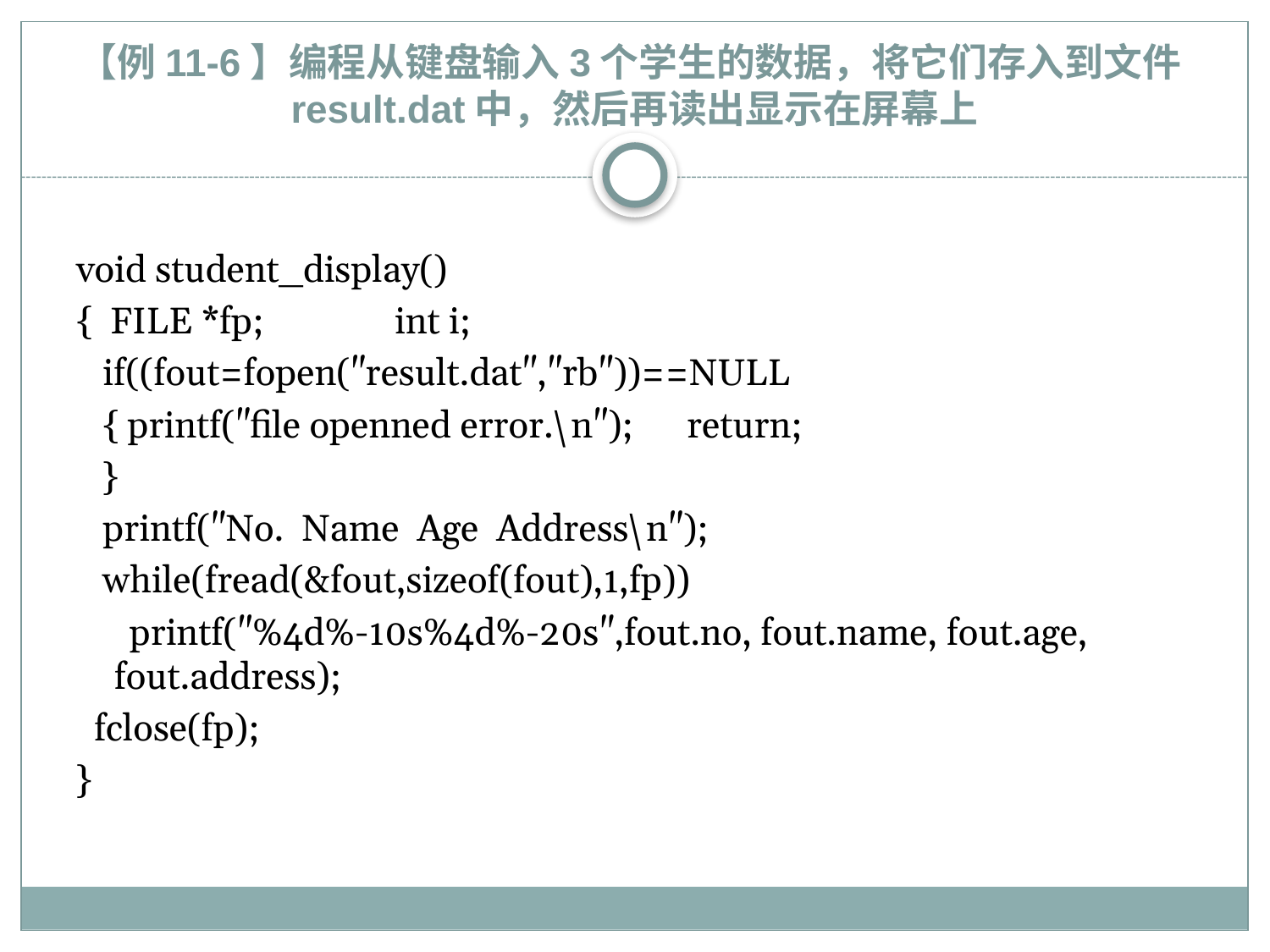

# 【例11-6】编程从键盘输入3个学生的数据，将它们存入到文件result.dat中，然后再读出显示在屏幕上
void student_display()
{  FILE *fp;	   int i;
   if((fout=fopen("result.dat","rb"))==NULL
   { printf("file openned error.\n");      return;
   }
   printf("No.  Name  Age  Address\n");
   while(fread(&fout,sizeof(fout),1,fp))
      printf("%4d%-10s%4d%-20s",fout.no, fout.name, fout.age, fout.address);
  fclose(fp);
}